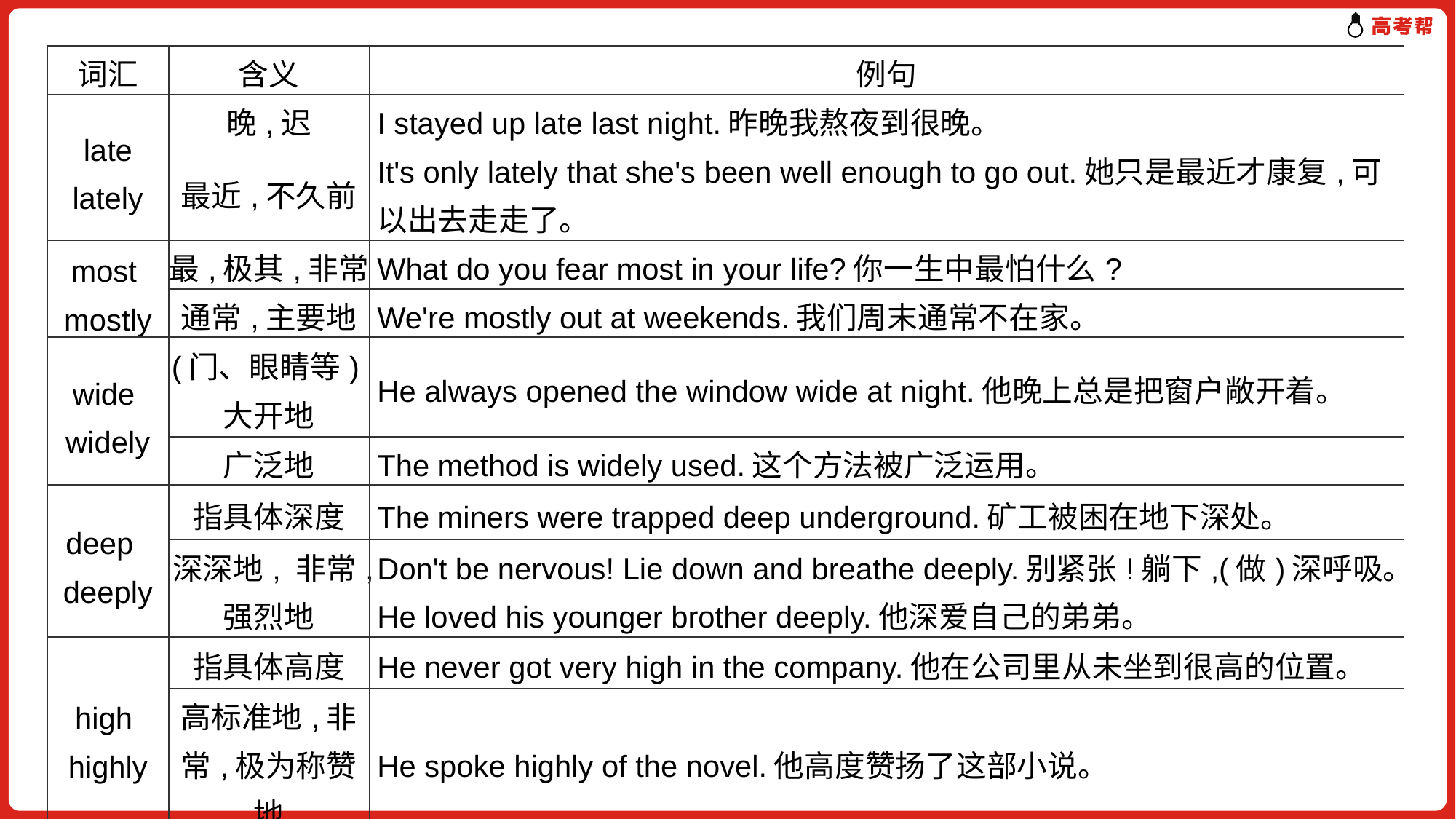

| 词汇 | 含义 | 例句 |
| --- | --- | --- |
| late lately | 晚,迟 | I stayed up late last night.昨晚我熬夜到很晚。 |
|  | 最近,不久前 | It's only lately that she's been well enough to go out.她只是最近才康复,可以出去走走了。 |
| most mostly | 最,极其,非常 | What do you fear most in your life?你一生中最怕什么? |
|  | 通常,主要地 | We're mostly out at weekends.我们周末通常不在家。 |
| wide widely | (门、眼睛等)大开地 | He always opened the window wide at night.他晚上总是把窗户敞开着。 |
|  | 广泛地 | The method is widely used.这个方法被广泛运用。 |
| deep deeply | 指具体深度 | The miners were trapped deep underground.矿工被困在地下深处。 |
|  | 深深地, 非常,强烈地 | Don't be nervous! Lie down and breathe deeply.别紧张!躺下,(做)深呼吸。He loved his younger brother deeply.他深爱自己的弟弟。 |
| high highly | 指具体高度 | He never got very high in the company.他在公司里从未坐到很高的位置。 |
|  | 高标准地,非常,极为称赞地 | He spoke highly of the novel.他高度赞扬了这部小说。 |